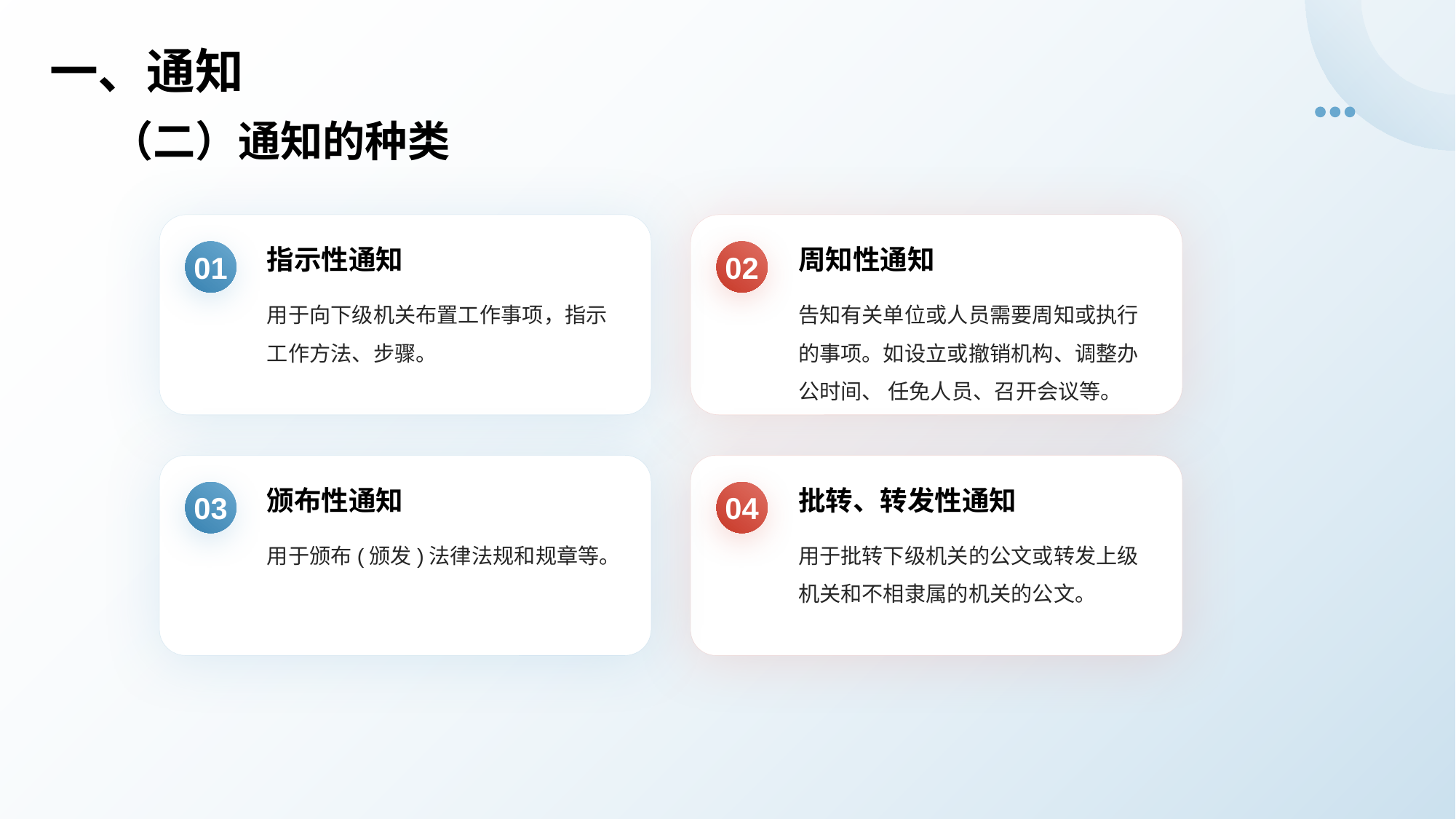

# 一、通知
（二）通知的种类

指示性通知
周知性通知
01
02
用于向下级机关布置工作事项，指示工作方法、步骤。
告知有关单位或人员需要周知或执行的事项。如设立或撤销机构、调整办公时间、 任免人员、召开会议等。

颁布性通知
批转、转发性通知
03
04
用于颁布(颁发)法律法规和规章等。
用于批转下级机关的公文或转发上级机关和不相隶属的机关的公文。